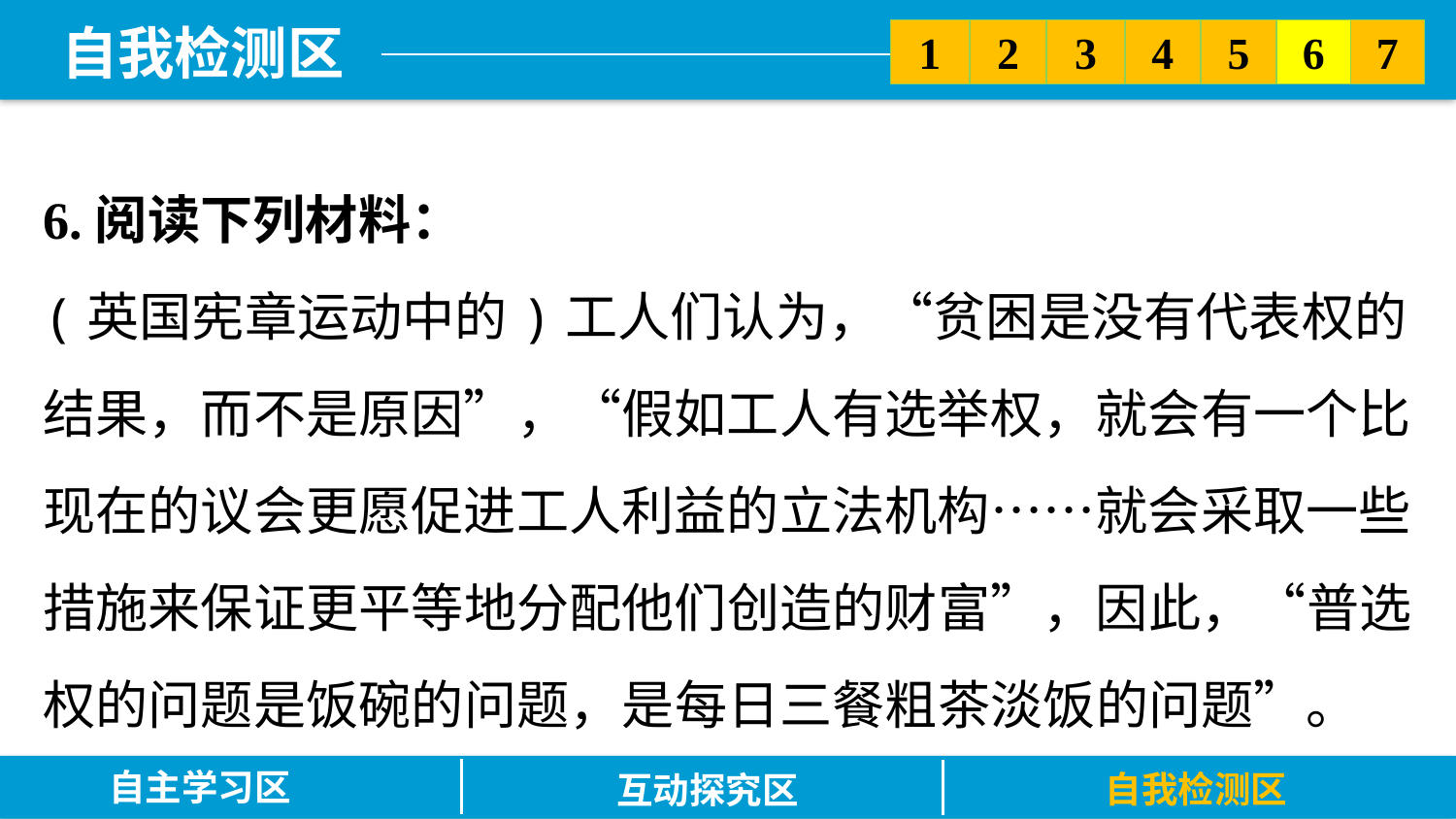

5
6
2
3
7
1
4
6.阅读下列材料：
(英国宪章运动中的)工人们认为，“贫困是没有代表权的结果，而不是原因”，“假如工人有选举权，就会有一个比现在的议会更愿促进工人利益的立法机构……就会采取一些措施来保证更平等地分配他们创造的财富”，因此，“普选权的问题是饭碗的问题，是每日三餐粗茶淡饭的问题”。
自主学习区
自我检测区
互动探究区